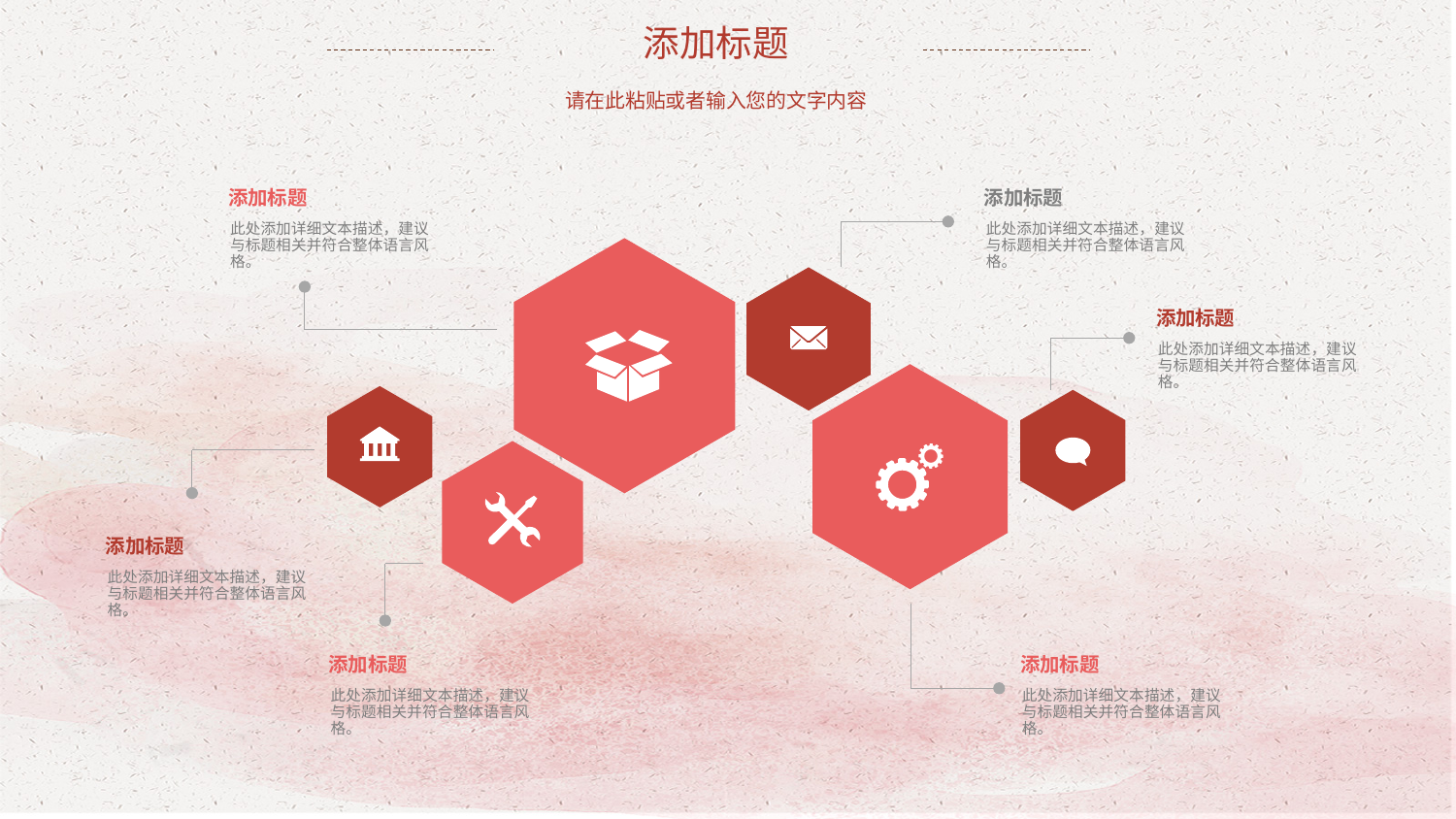

添加标题
请在此粘贴或者输入您的文字内容
添加标题
添加标题
此处添加详细文本描述，建议与标题相关并符合整体语言风格。
此处添加详细文本描述，建议与标题相关并符合整体语言风格。

添加标题

此处添加详细文本描述，建议与标题相关并符合整体语言风格。

添加标题
此处添加详细文本描述，建议与标题相关并符合整体语言风格。
添加标题
添加标题
此处添加详细文本描述，建议与标题相关并符合整体语言风格。
此处添加详细文本描述，建议与标题相关并符合整体语言风格。